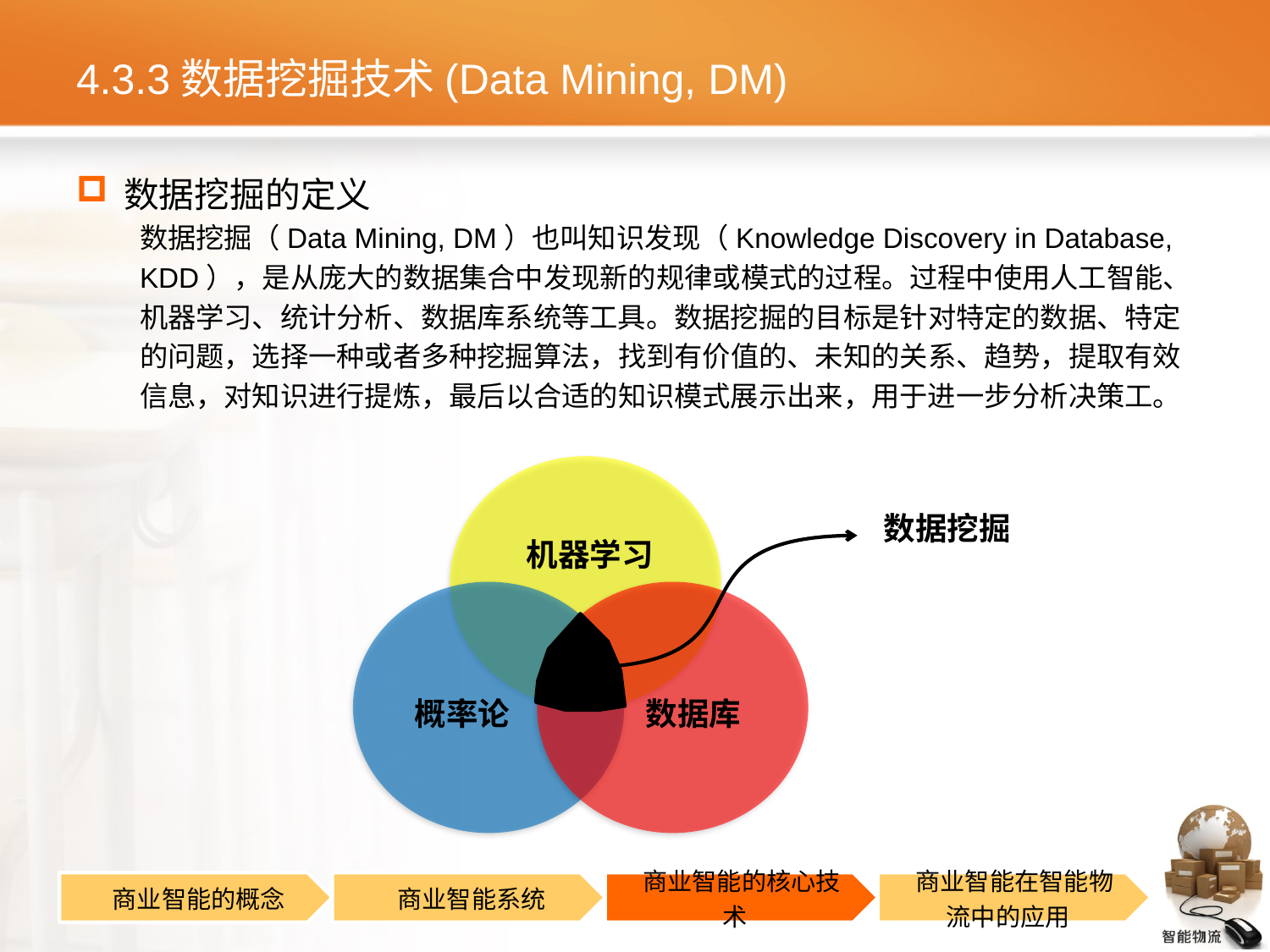

# 4.3.3数据挖掘技术(Data Mining, DM)
数据挖掘的定义
数据挖掘（Data Mining, DM）也叫知识发现（Knowledge Discovery in Database,
KDD），是从庞大的数据集合中发现新的规律或模式的过程。过程中使用人工智能、
机器学习、统计分析、数据库系统等工具。数据挖掘的目标是针对特定的数据、特定
的问题，选择一种或者多种挖掘算法，找到有价值的、未知的关系、趋势，提取有效
信息，对知识进行提炼，最后以合适的知识模式展示出来，用于进一步分析决策工。

机器学习
概率论
数据库
数据挖掘